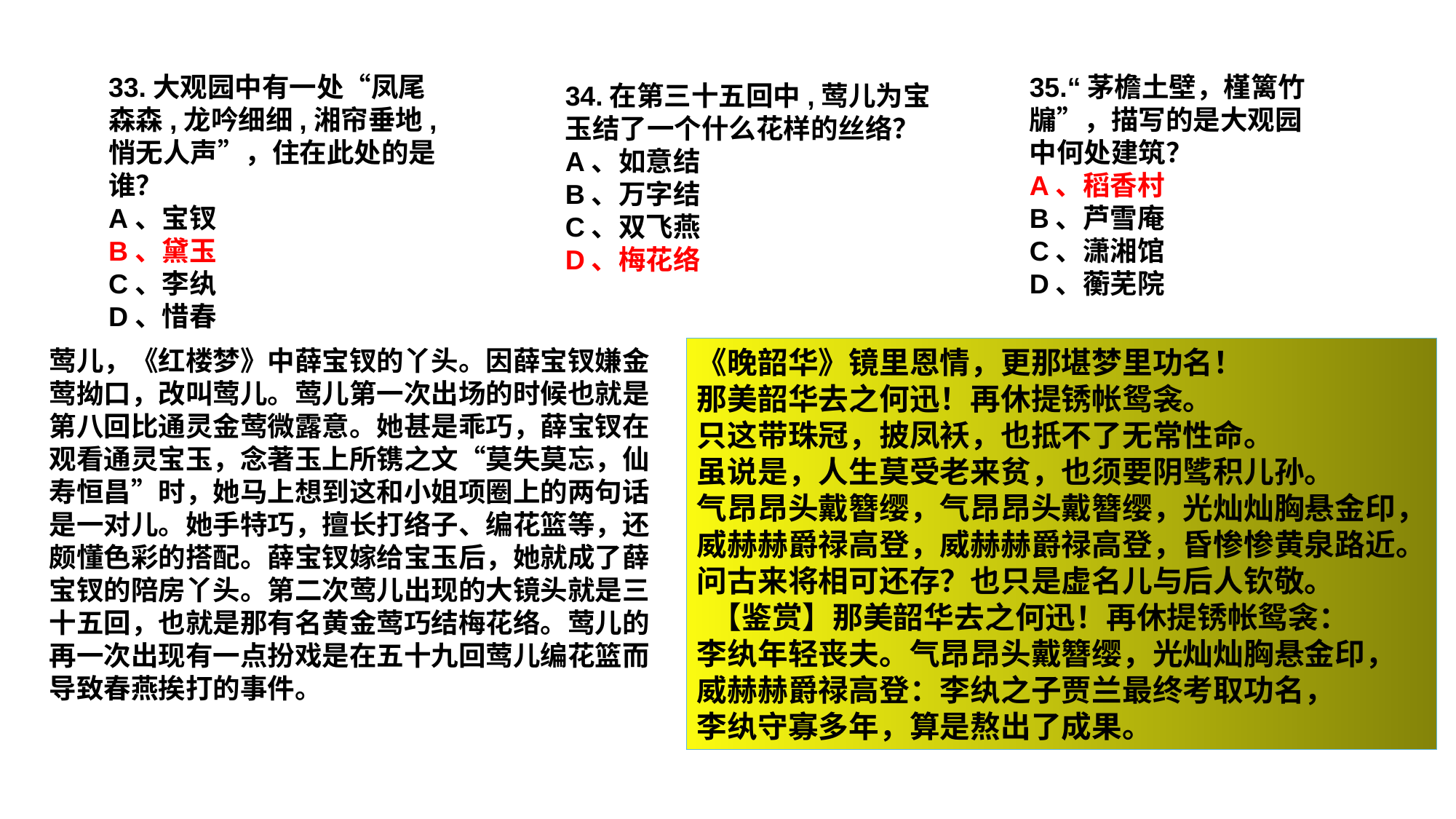

33.大观园中有一处“凤尾森森,龙吟细细,湘帘垂地,悄无人声”，住在此处的是谁？
A、宝钗
B、黛玉
C、李纨
D、惜春
35.“茅檐土壁，槿篱竹牖”，描写的是大观园中何处建筑？
A、稻香村
B、芦雪庵
C、潇湘馆
D、蘅芜院
34.在第三十五回中,莺儿为宝玉结了一个什么花样的丝络？
A、如意结
B、万字结
C、双飞燕
D、梅花络
莺儿，《红楼梦》中薛宝钗的丫头。因薛宝钗嫌金莺拗口，改叫莺儿。莺儿第一次出场的时候也就是第八回比通灵金莺微露意。她甚是乖巧，薛宝钗在观看通灵宝玉，念著玉上所镌之文“莫失莫忘，仙寿恒昌”时，她马上想到这和小姐项圈上的两句话是一对儿。她手特巧，擅长打络子、编花篮等，还颇懂色彩的搭配。薛宝钗嫁给宝玉后，她就成了薛宝钗的陪房丫头。第二次莺儿出现的大镜头就是三十五回，也就是那有名黄金莺巧结梅花络。莺儿的再一次出现有一点扮戏是在五十九回莺儿编花篮而导致春燕挨打的事件。
《晚韶华》镜里恩情，更那堪梦里功名！
那美韶华去之何迅！再休提锈帐鸳衾。
只这带珠冠，披凤袄，也抵不了无常性命。
虽说是，人生莫受老来贫，也须要阴骘积儿孙。
气昂昂头戴簪缨，气昂昂头戴簪缨，光灿灿胸悬金印，
威赫赫爵禄高登，威赫赫爵禄高登，昏惨惨黄泉路近。
问古来将相可还存？也只是虚名儿与后人钦敬。
 【鉴赏】那美韶华去之何迅！再休提锈帐鸳衾：
李纨年轻丧夫。气昂昂头戴簪缨，光灿灿胸悬金印，
威赫赫爵禄高登：李纨之子贾兰最终考取功名，
李纨守寡多年，算是熬出了成果。
李纨
画：一盆茂兰，旁有一位凤冠霞帔的美人。
判词：桃李春风结子完，到头谁似一盆兰?
           如冰水好空相妒，枉与他人作笑谈。